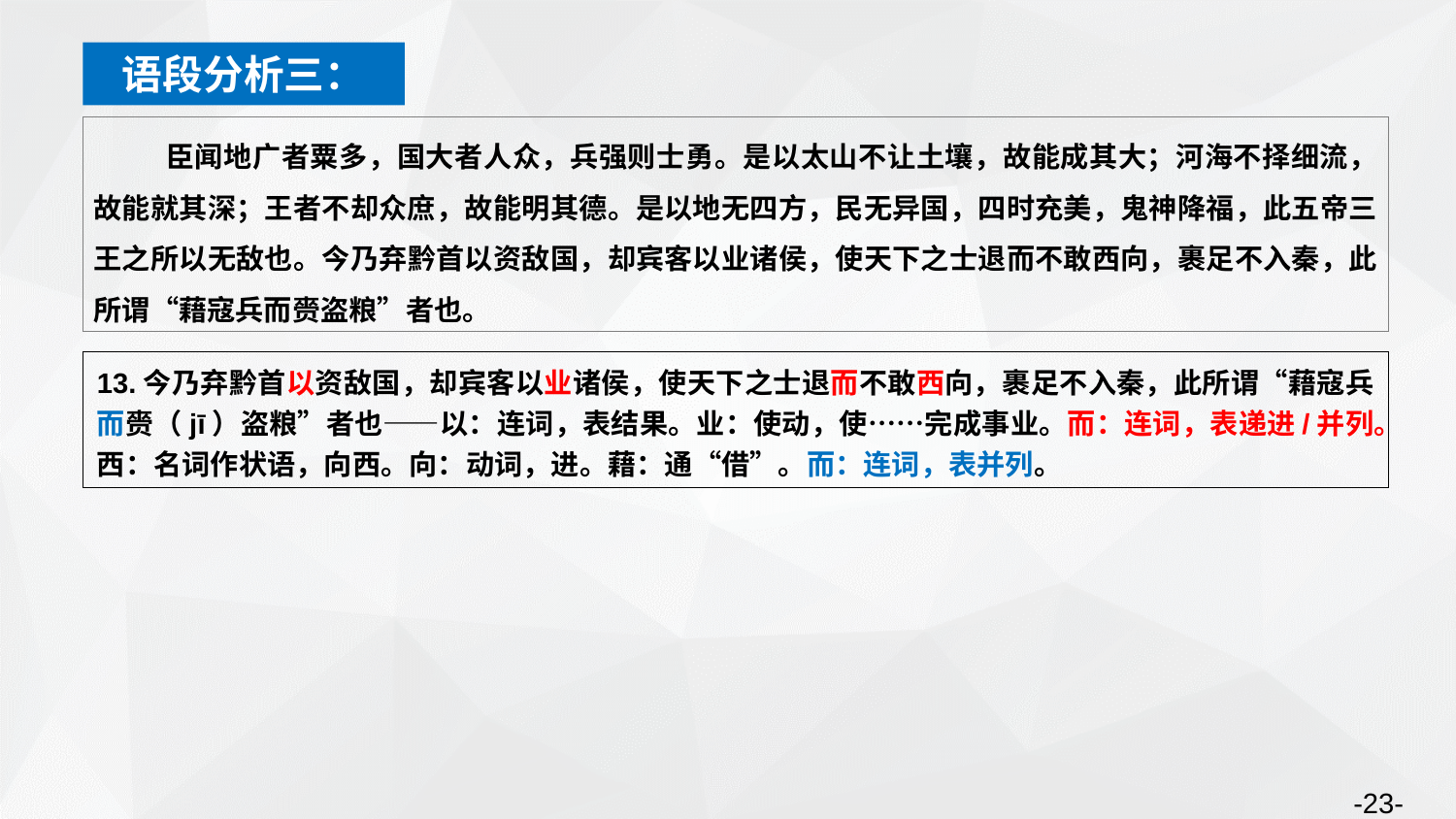

语段分析三：
臣闻地广者粟多，国大者人众，兵强则士勇。是以太山不让土壤，故能成其大；河海不择细流，故能就其深；王者不却众庶，故能明其德。是以地无四方，民无异国，四时充美，鬼神降福，此五帝三王之所以无敌也。今乃弃黔首以资敌国，却宾客以业诸侯，使天下之士退而不敢西向，裹足不入秦，此所谓“藉寇兵而赍盗粮”者也。
13.今乃弃黔首以资敌国，却宾客以业诸侯，使天下之士退而不敢西向，裹足不入秦，此所谓“藉寇兵而赍（jī）盗粮”者也——以：连词，表结果。业：使动，使……完成事业。而：连词，表递进/并列。西：名词作状语，向西。向：动词，进。藉：通“借”。而：连词，表并列。
-23-